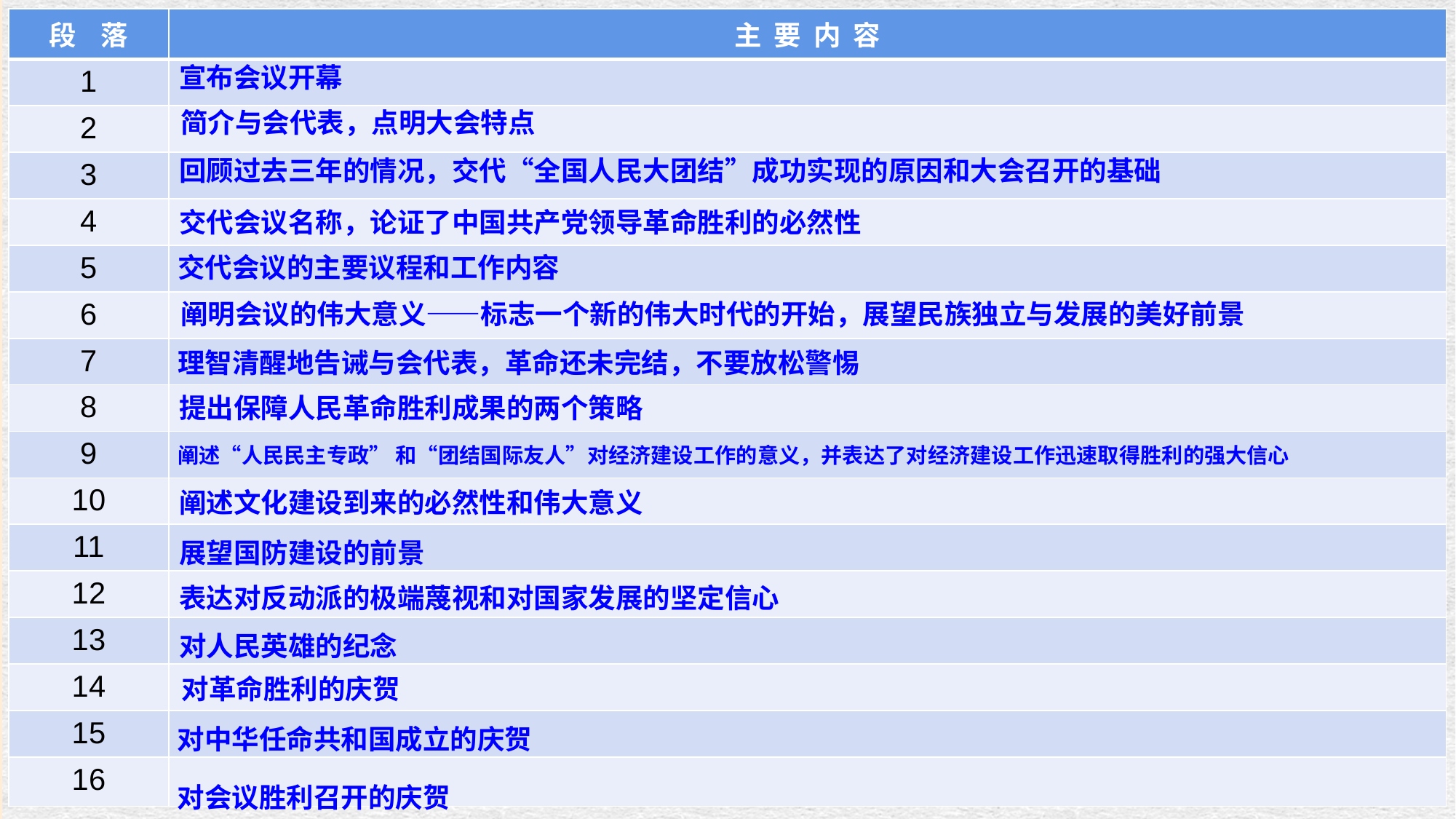

| 段 落 | 主 要 内 容 |
| --- | --- |
| 1 |  |
| 2 |  |
| 3 |  |
| 4 |  |
| 5 |  |
| 6 |  |
| 7 |  |
| 8 |  |
| 9 |  |
| 10 |  |
| 11 |  |
| 12 |  |
| 13 |  |
| 14 |  |
| 15 |  |
| 16 |  |
宣布会议开幕
简介与会代表，点明大会特点
回顾过去三年的情况，交代“全国人民大团结”成功实现的原因和大会召开的基础
交代会议名称，论证了中国共产党领导革命胜利的必然性
交代会议的主要议程和工作内容
阐明会议的伟大意义——标志一个新的伟大时代的开始，展望民族独立与发展的美好前景
理智清醒地告诫与会代表，革命还未完结，不要放松警惕
提出保障人民革命胜利成果的两个策略
阐述“人民民主专政” 和“团结国际友人”对经济建设工作的意义，并表达了对经济建设工作迅速取得胜利的强大信心
阐述文化建设到来的必然性和伟大意义
展望国防建设的前景
表达对反动派的极端蔑视和对国家发展的坚定信心
对人民英雄的纪念
对革命胜利的庆贺
对中华任命共和国成立的庆贺
对会议胜利召开的庆贺